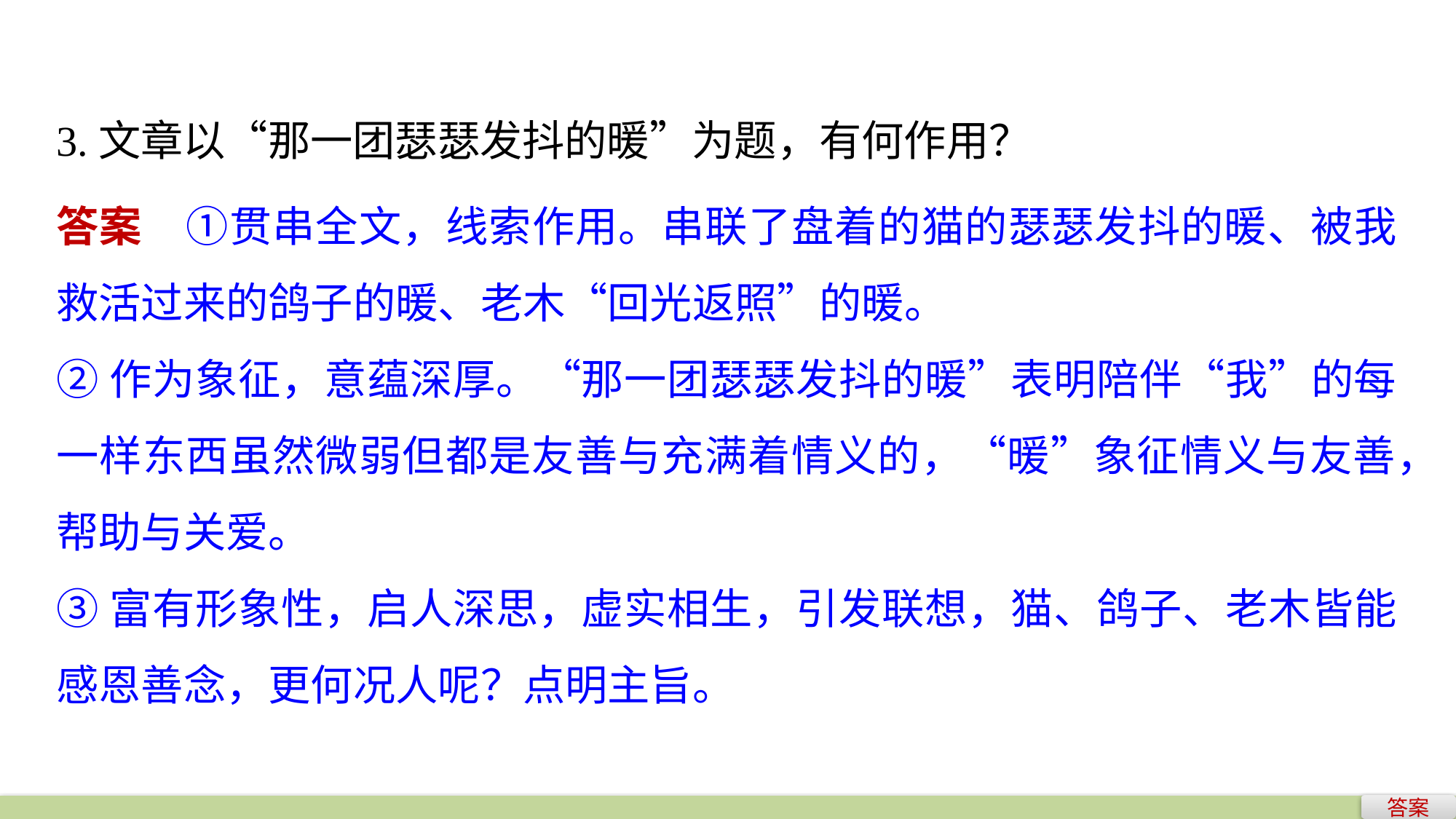

3.文章以“那一团瑟瑟发抖的暖”为题，有何作用？
答案　①贯串全文，线索作用。串联了盘着的猫的瑟瑟发抖的暖、被我救活过来的鸽子的暖、老木“回光返照”的暖。
②作为象征，意蕴深厚。“那一团瑟瑟发抖的暖”表明陪伴“我”的每一样东西虽然微弱但都是友善与充满着情义的，“暖”象征情义与友善，帮助与关爱。
③富有形象性，启人深思，虚实相生，引发联想，猫、鸽子、老木皆能感恩善念，更何况人呢？点明主旨。
答案